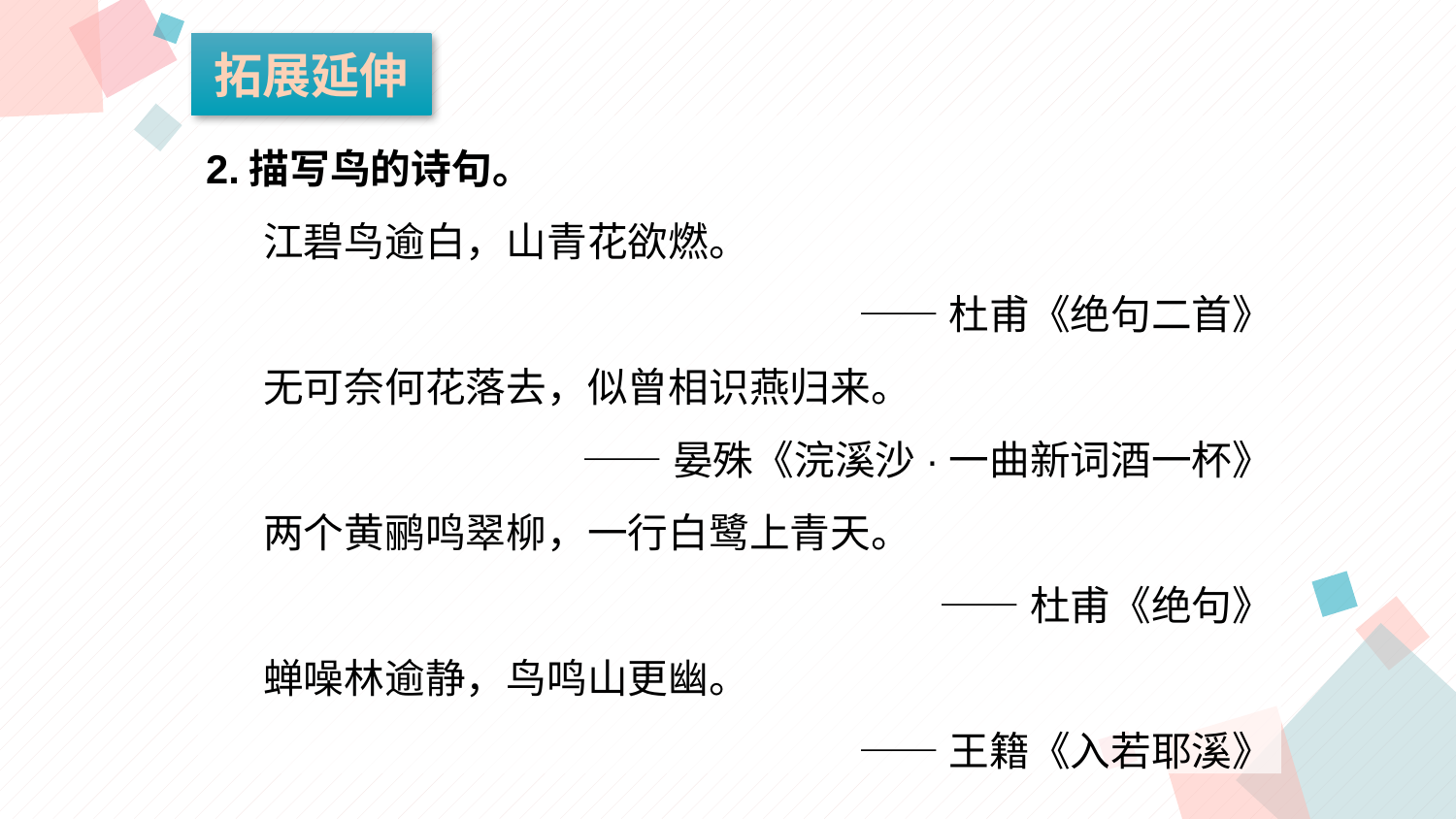

拓展延伸
2.描写鸟的诗句。
江碧鸟逾白，山青花欲燃。
——杜甫《绝句二首》
无可奈何花落去，似曾相识燕归来。
——晏殊《浣溪沙·一曲新词酒一杯》
两个黄鹂鸣翠柳，一行白鹭上青天。
——杜甫《绝句》
蝉噪林逾静，鸟鸣山更幽。
——王籍《入若耶溪》